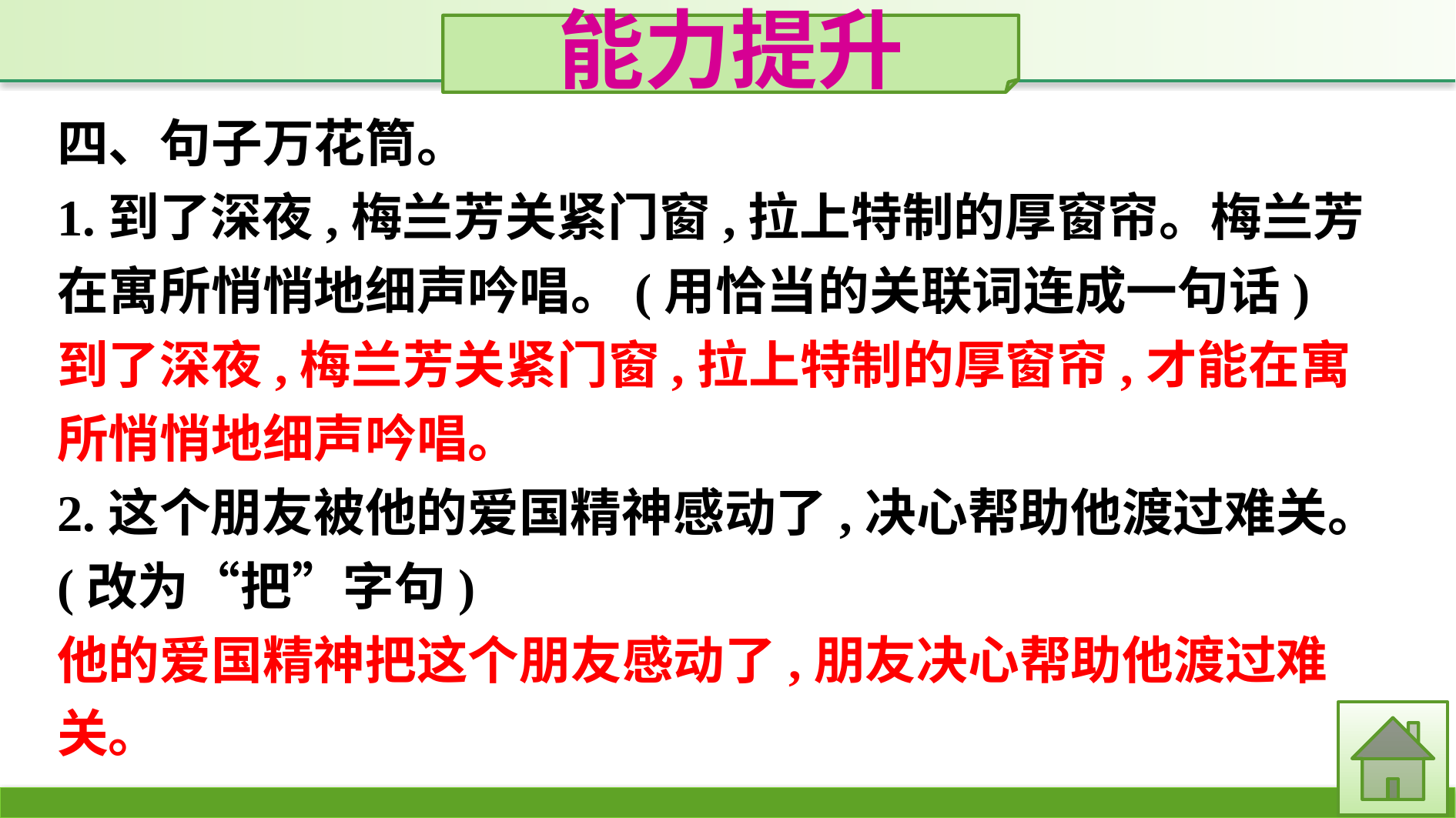

能力提升
四、句子万花筒。
1.到了深夜,梅兰芳关紧门窗,拉上特制的厚窗帘。梅兰芳在寓所悄悄地细声吟唱。(用恰当的关联词连成一句话)
到了深夜,梅兰芳关紧门窗,拉上特制的厚窗帘,才能在寓所悄悄地细声吟唱。
2.这个朋友被他的爱国精神感动了,决心帮助他渡过难关。(改为“把”字句)
他的爱国精神把这个朋友感动了,朋友决心帮助他渡过难关。